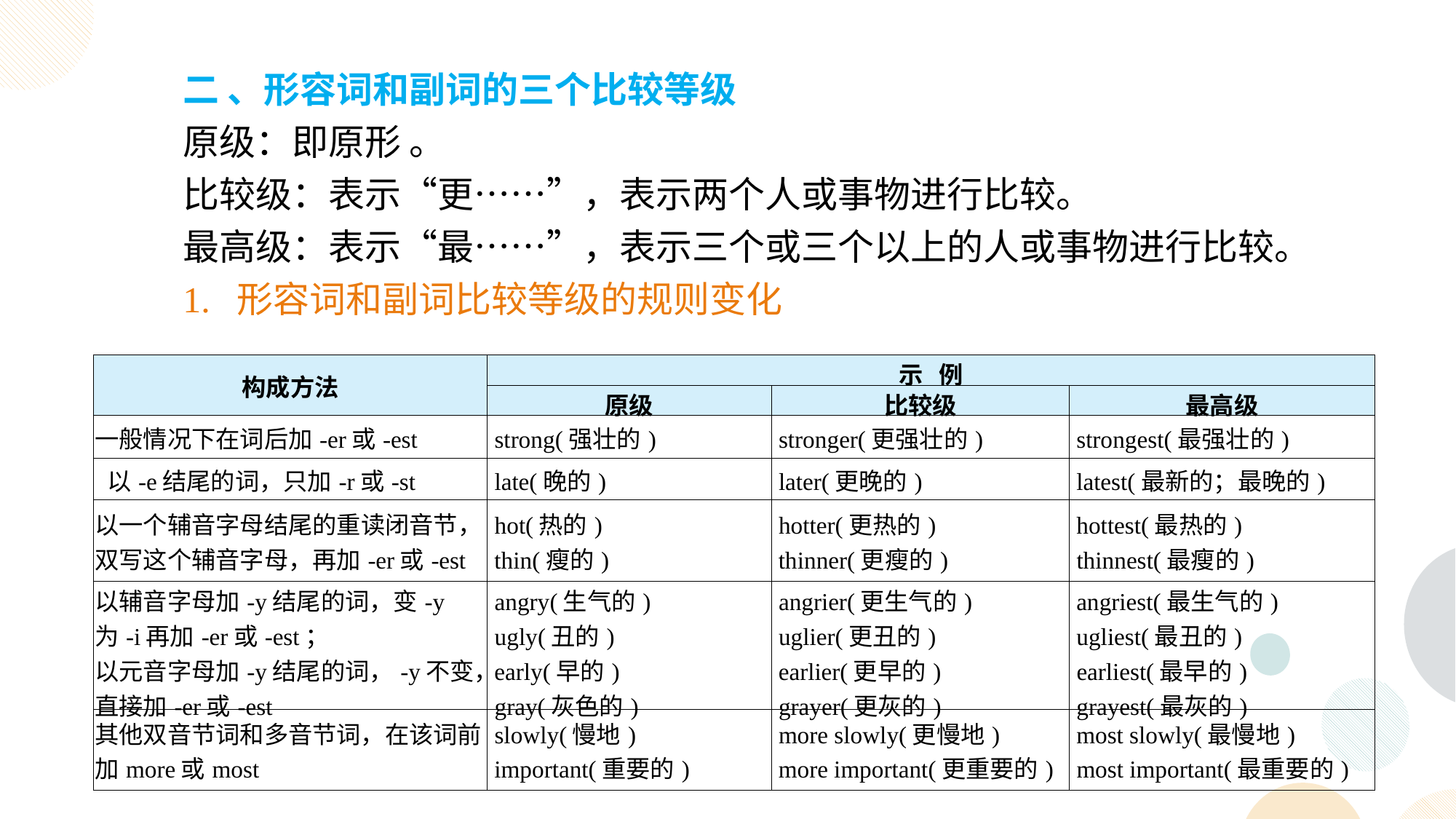

二 、形容词和副词的三个比较等级
原级：即原形 。
比较级：表示“更……”，表示两个人或事物进行比较。
最高级：表示“最……”，表示三个或三个以上的人或事物进行比较。
1.  形容词和副词比较等级的规则变化
| 构成方法 | 示 例 |  |  |
| --- | --- | --- | --- |
|  | 原级 | 比较级 | 最高级 |
| 一般情况下在词后加-er或-est | strong(强壮的) | stronger(更强壮的) | strongest(最强壮的) |
| 以-e结尾的词，只加-r或-st | late(晚的) | later(更晚的) | latest(最新的；最晚的) |
| 以一个辅音字母结尾的重读闭音节，双写这个辅音字母，再加-er或-est | hot(热的) thin(瘦的) | hotter(更热的) thinner(更瘦的) | hottest(最热的) thinnest(最瘦的) |
| 以辅音字母加-y结尾的词，变-y为-i再加-er或-est； 以元音字母加-y结尾的词，-y不变，直接加-er或-est | angry(生气的) ugly(丑的) early(早的) gray(灰色的) | angrier(更生气的) uglier(更丑的) earlier(更早的) grayer(更灰的) | angriest(最生气的) ugliest(最丑的) earliest(最早的) grayest(最灰的) |
| 其他双音节词和多音节词，在该词前加more或most | slowly(慢地) important(重要的) | more slowly(更慢地) more important(更重要的) | most slowly(最慢地) most important(最重要的) |